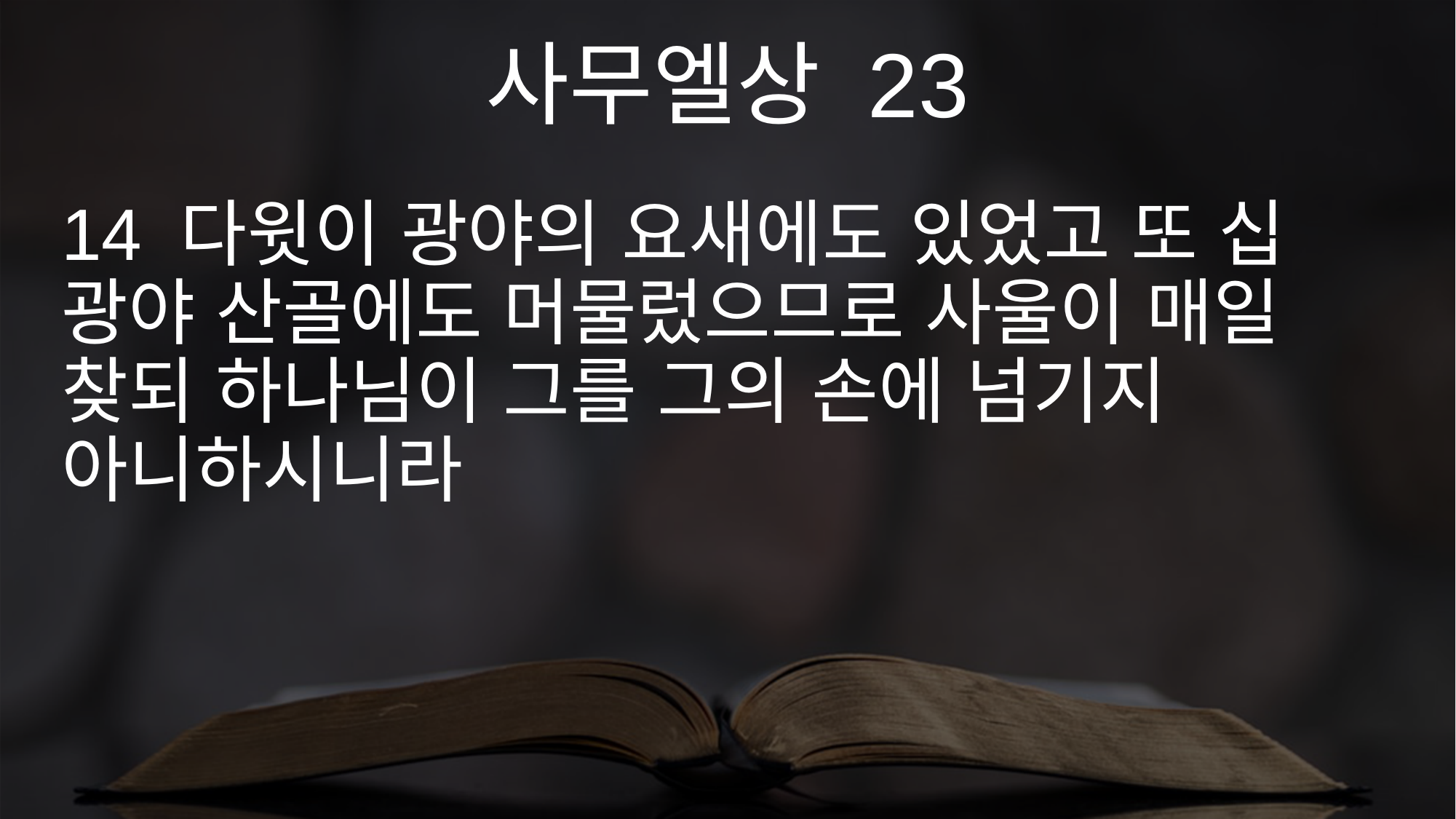

사무엘상 23
14 다윗이 광야의 요새에도 있었고 또 십 광야 산골에도 머물렀으므로 사울이 매일 찾되 하나님이 그를 그의 손에 넘기지 아니하시니라